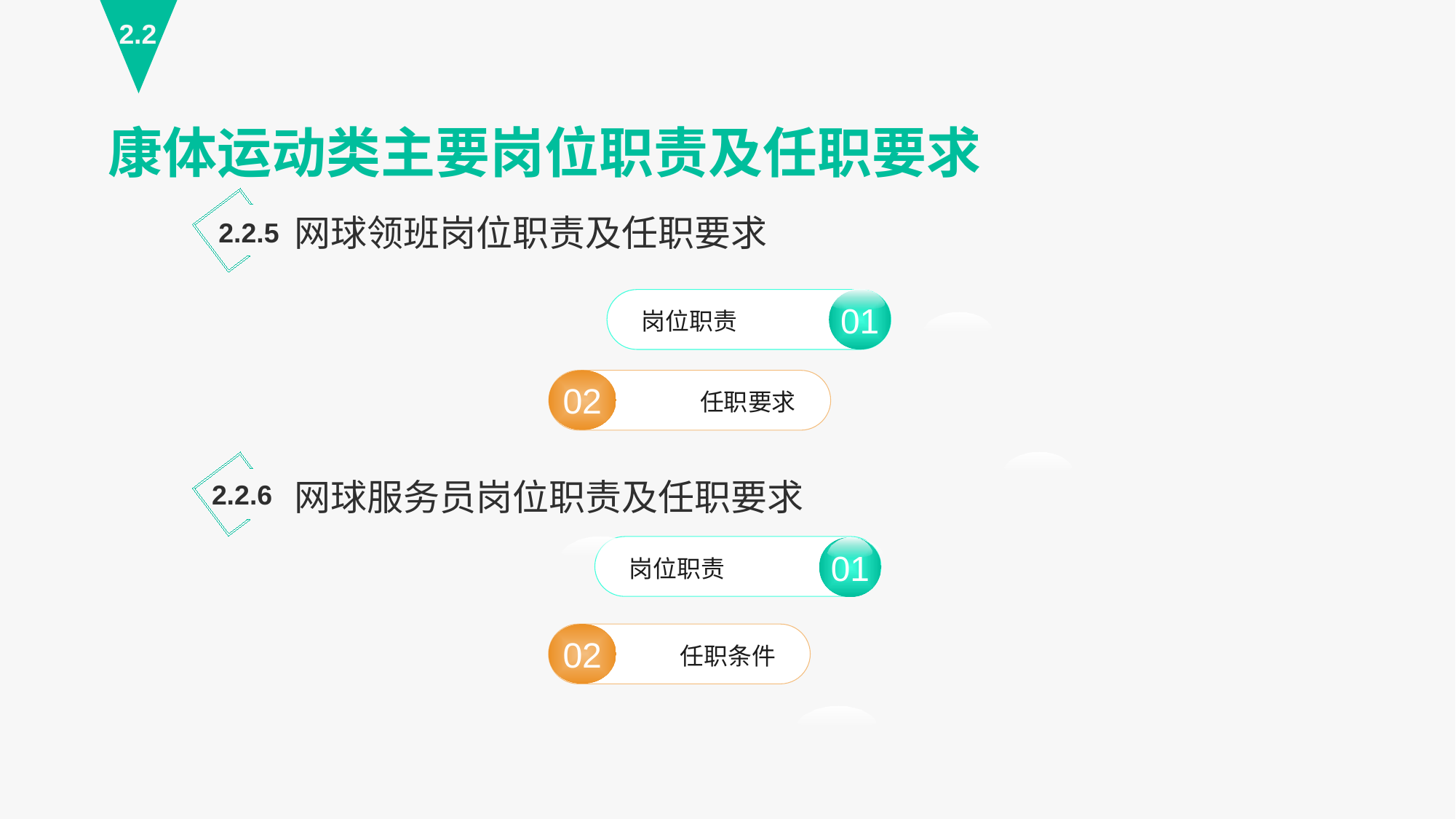

2.2
康体运动类主要岗位职责及任职要求

网球领班岗位职责及任职要求
2.2.5

01
岗位职责
01

02
任职要求

网球服务员岗位职责及任职要求
2.2.6

岗位职责

02
任职条件